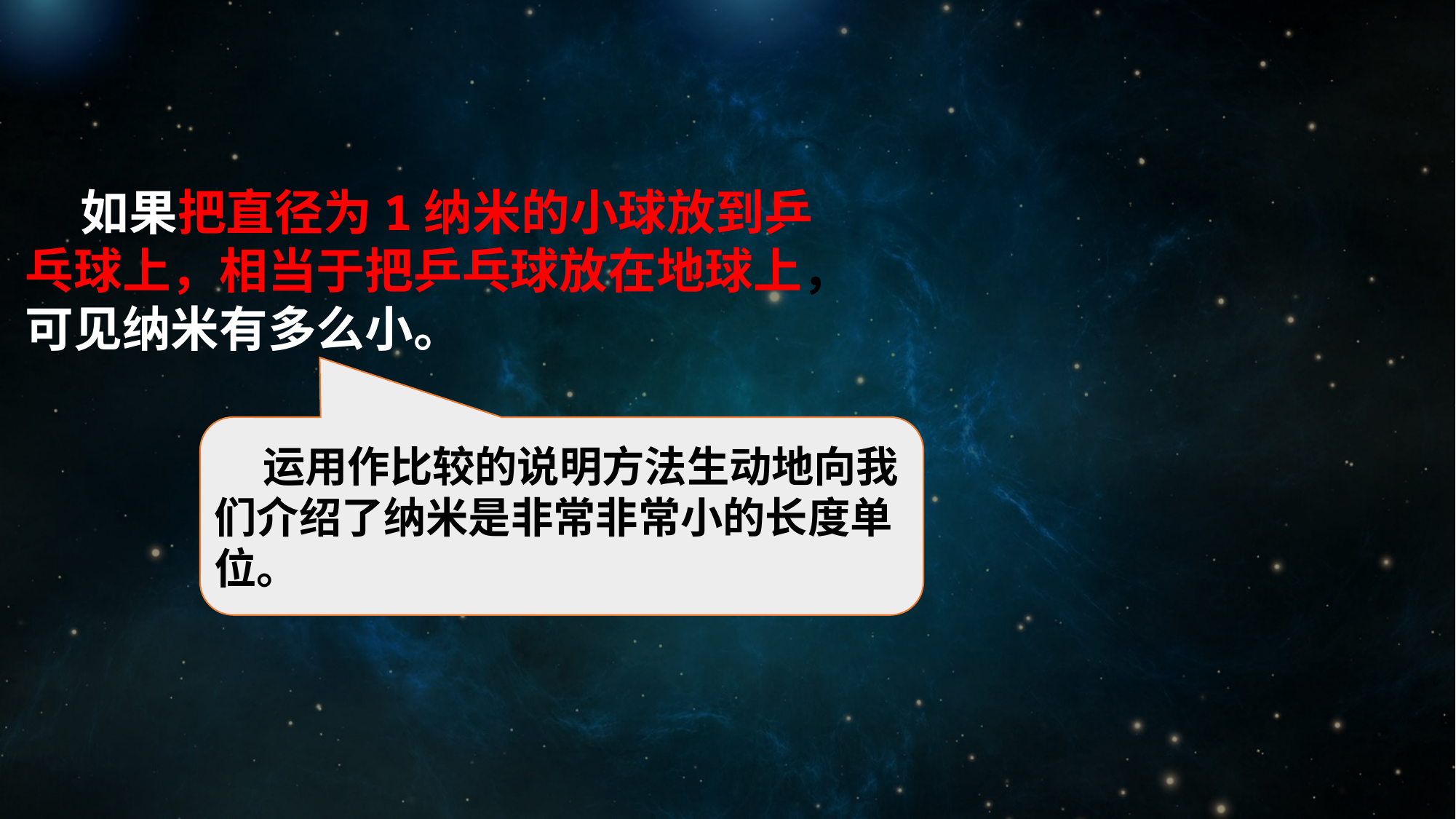

如果把直径为1纳米的小球放到乒乓球上，相当于把乒乓球放在地球上，可见纳米有多么小。

    运用作比较的说明方法生动地向我们介绍了纳米是非常非常小的长度单位。